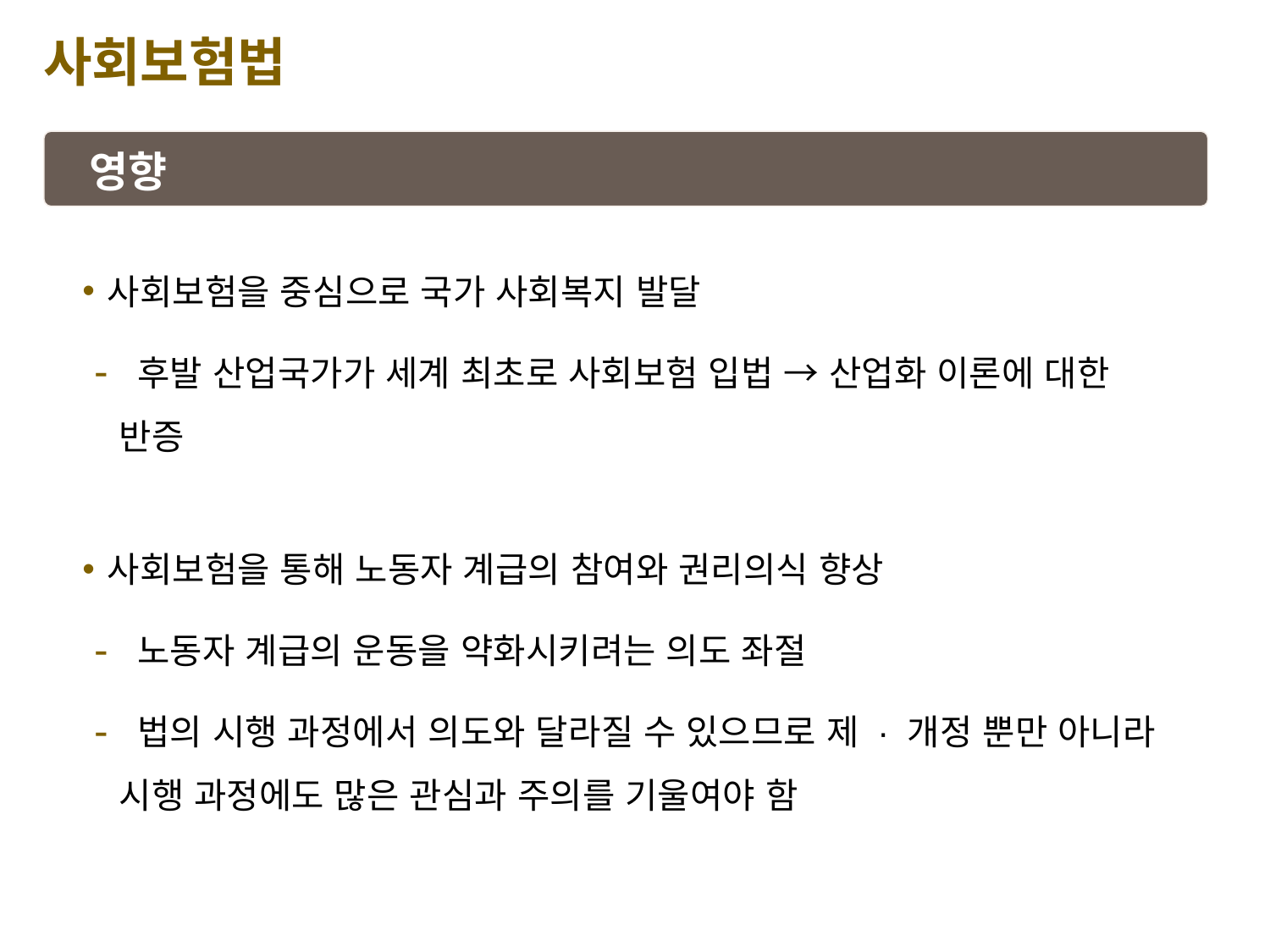

사회보험법

영향
사회보험을 중심으로 국가 사회복지 발달
 후발 산업국가가 세계 최초로 사회보험 입법 → 산업화 이론에 대한 반증

사회보험을 통해 노동자 계급의 참여와 권리의식 향상
 노동자 계급의 운동을 약화시키려는 의도 좌절
 법의 시행 과정에서 의도와 달라질 수 있으므로 제 · 개정 뿐만 아니라 시행 과정에도 많은 관심과 주의를 기울여야 함